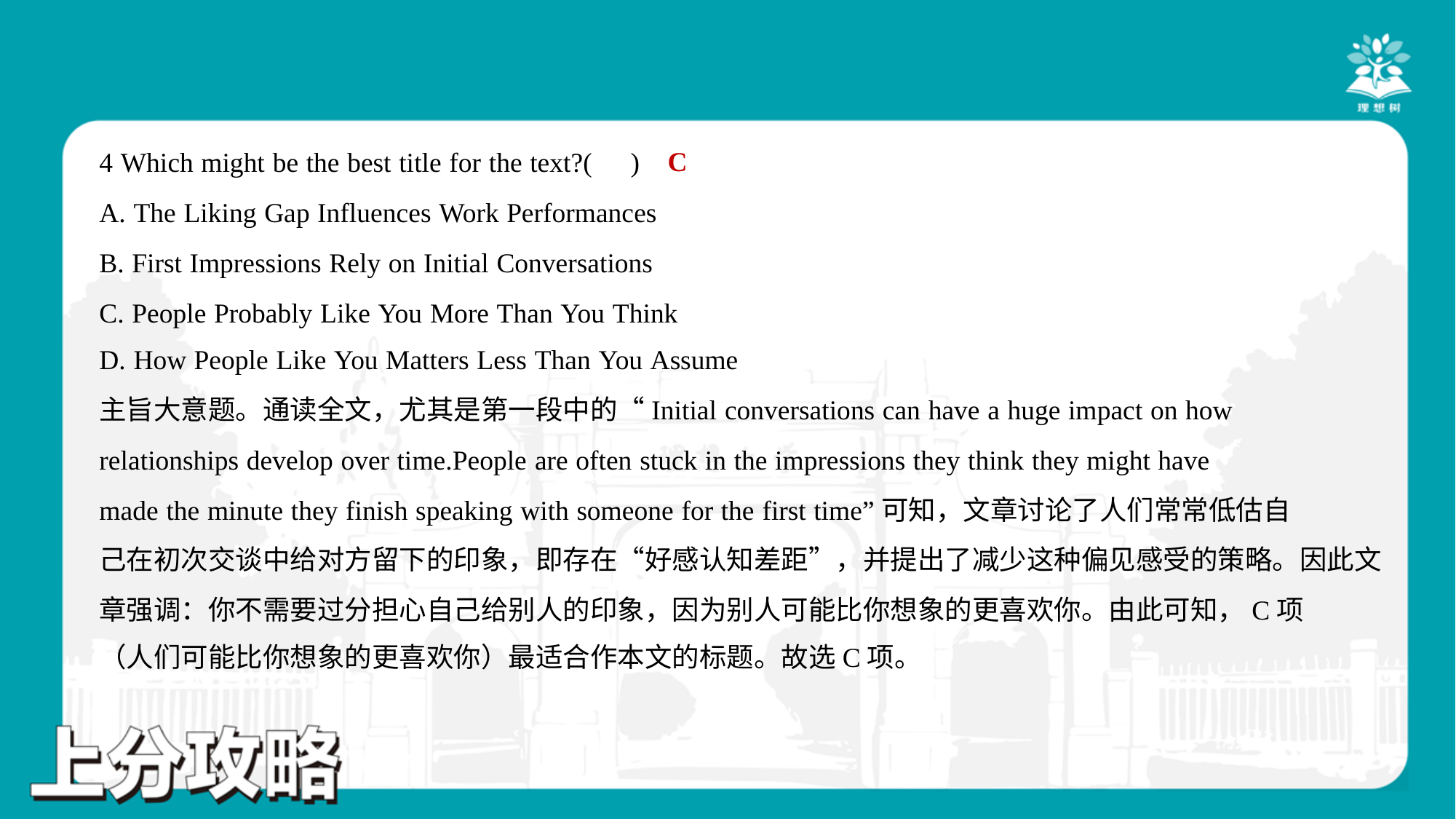

C
4 Which might be the best title for the text?(     )
A. The Liking Gap Influences Work Performances
B. First Impressions Rely on Initial Conversations
C. People Probably Like You More Than You Think
D. How People Like You Matters Less Than You Assume
主旨大意题。通读全文，尤其是第一段中的“Initial conversations can have a huge impact on how
relationships develop over time.People are often stuck in the impressions they think they might have
made the minute they finish speaking with someone for the first time”可知，文章讨论了人们常常低估自
己在初次交谈中给对方留下的印象，即存在“好感认知差距”，并提出了减少这种偏见感受的策略。因此文
章强调：你不需要过分担心自己给别人的印象，因为别人可能比你想象的更喜欢你。由此可知，C项
（人们可能比你想象的更喜欢你）最适合作本文的标题。故选C项。